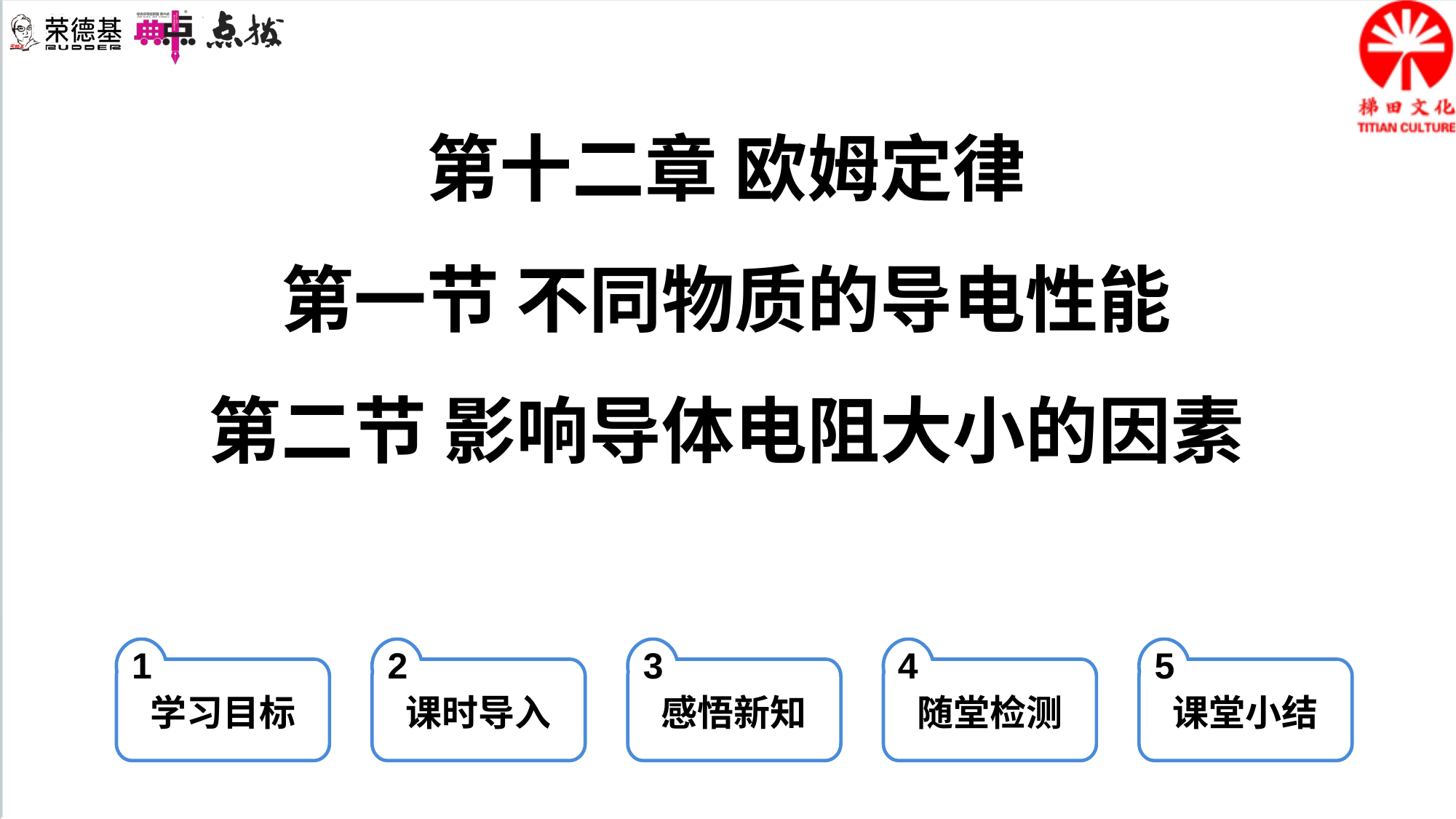

第十二章 欧姆定律
第一节 不同物质的导电性能
第二节 影响导体电阻大小的因素
1

学习目标
2

课时导入
3

感悟新知
4

随堂检测
5

课堂小结